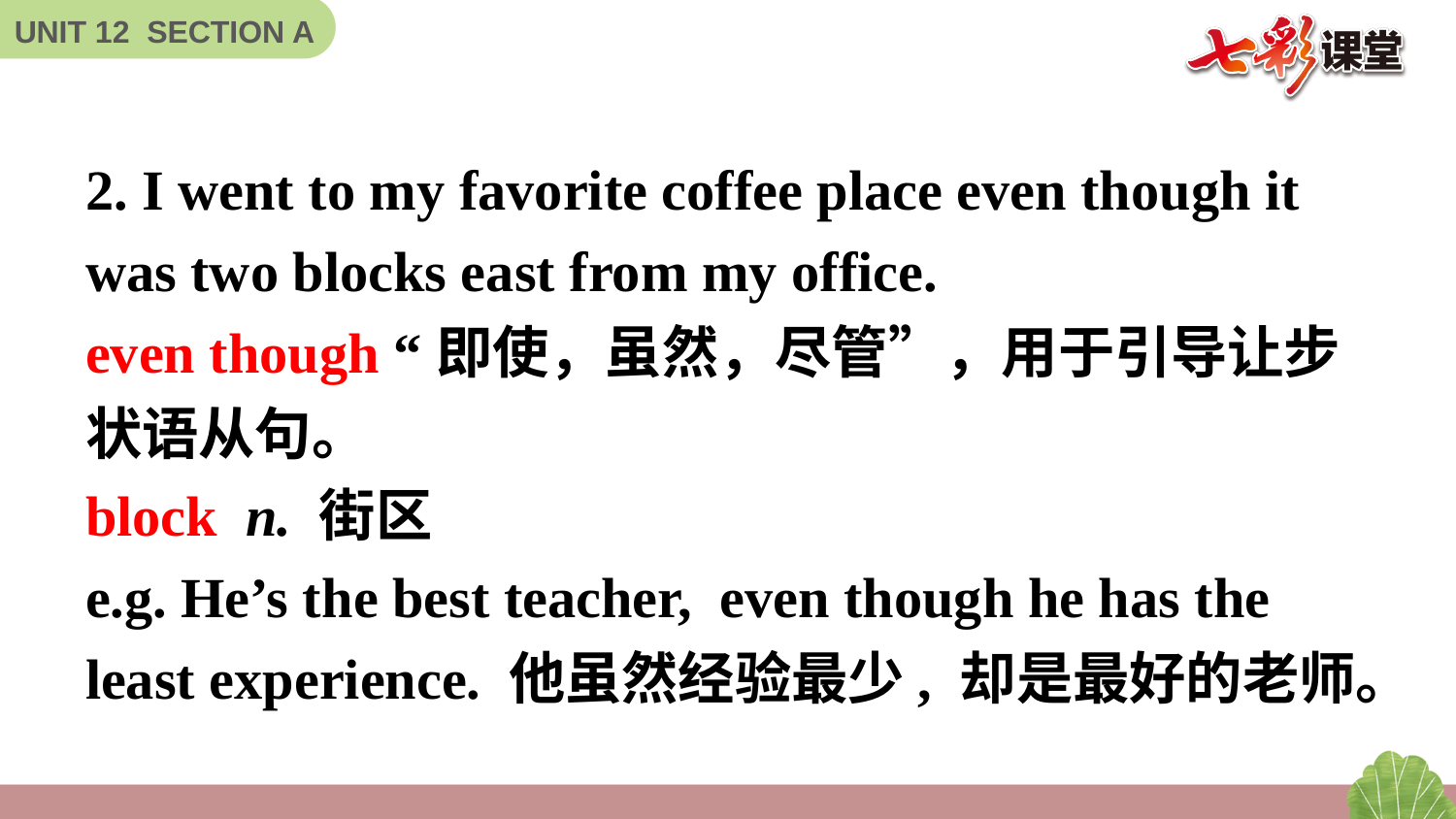

2. I went to my favorite coffee place even though it  was two blocks east from my office.
even though “即使，虽然，尽管”，用于引导让步状语从句。
block  n. 街区
e.g. He’s the best teacher,  even though he has the
least experience. 他虽然经验最少, 却是最好的老师。